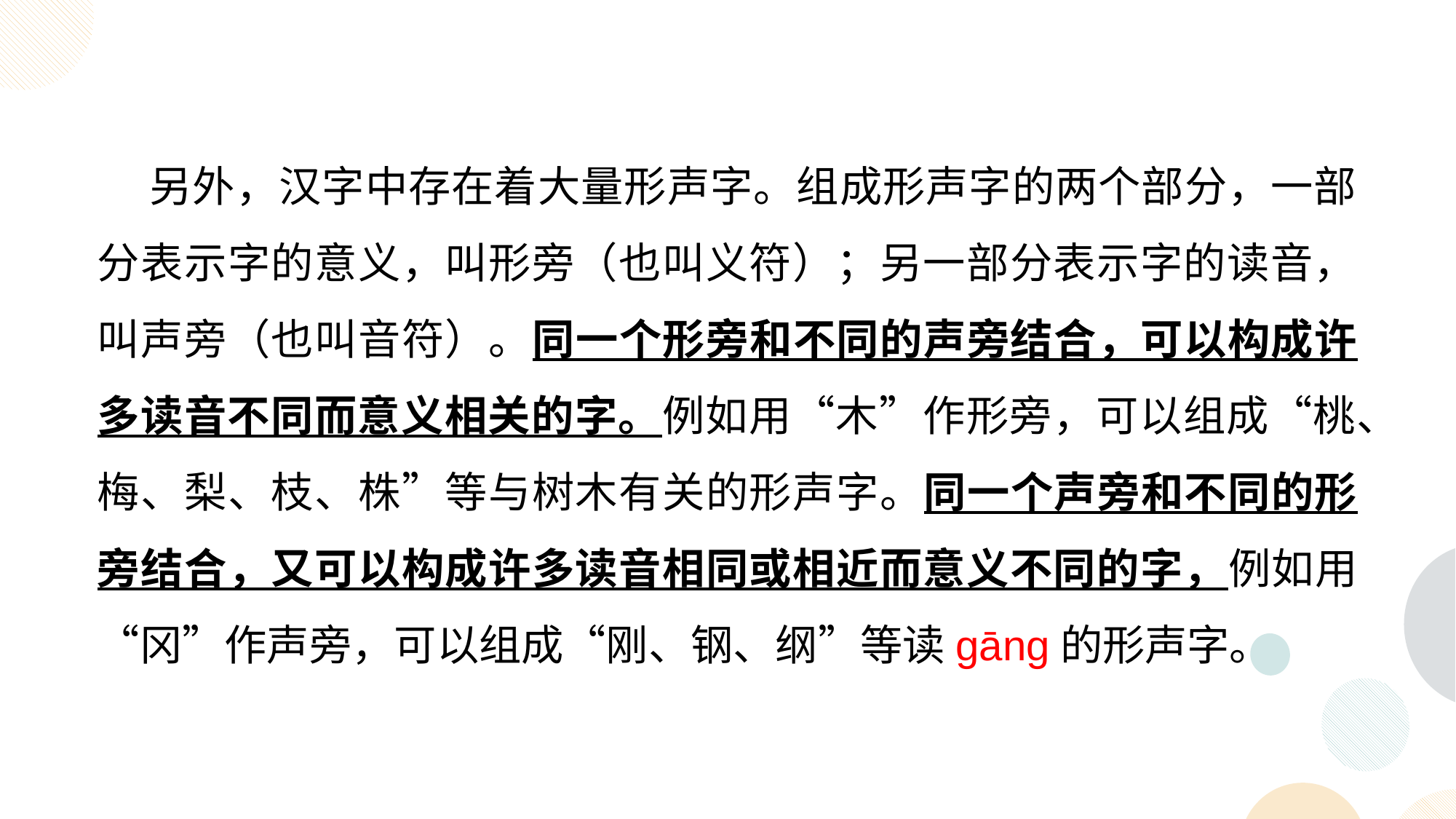

另外，汉字中存在着大量形声字。组成形声字的两个部分，一部分表示字的意义，叫形旁（也叫义符）；另一部分表示字的读音，叫声旁（也叫音符）。同一个形旁和不同的声旁结合，可以构成许多读音不同而意义相关的字。例如用“木”作形旁，可以组成“桃、梅、梨、枝、株”等与树木有关的形声字。同一个声旁和不同的形旁结合，又可以构成许多读音相同或相近而意义不同的字，例如用“冈”作声旁，可以组成“刚、钢、纲”等读ɡānɡ的形声字。